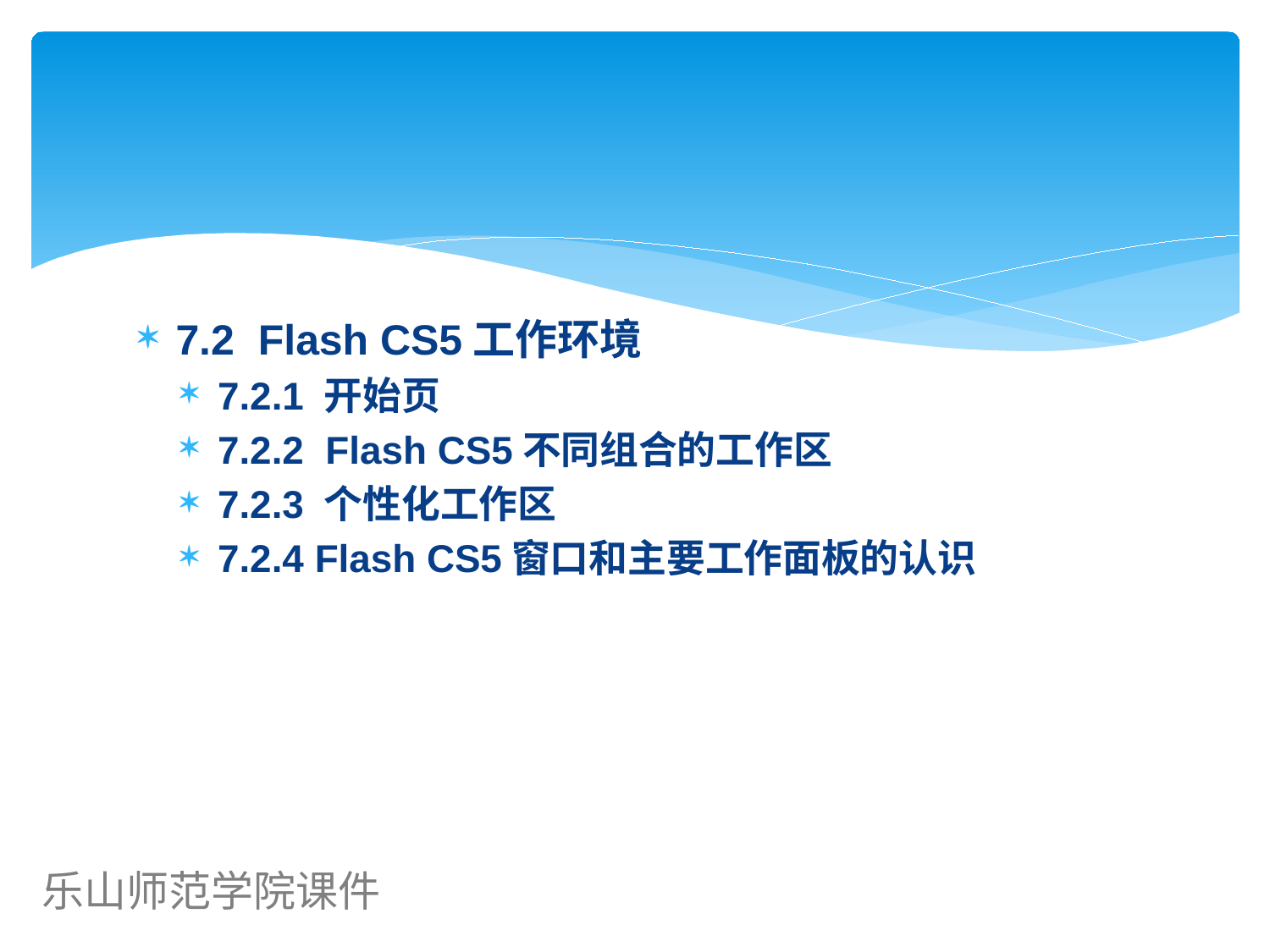

#
7.2  Flash CS5工作环境
7.2.1 开始页
7.2.2  Flash CS5不同组合的工作区
7.2.3 个性化工作区
7.2.4 Flash CS5窗口和主要工作面板的认识